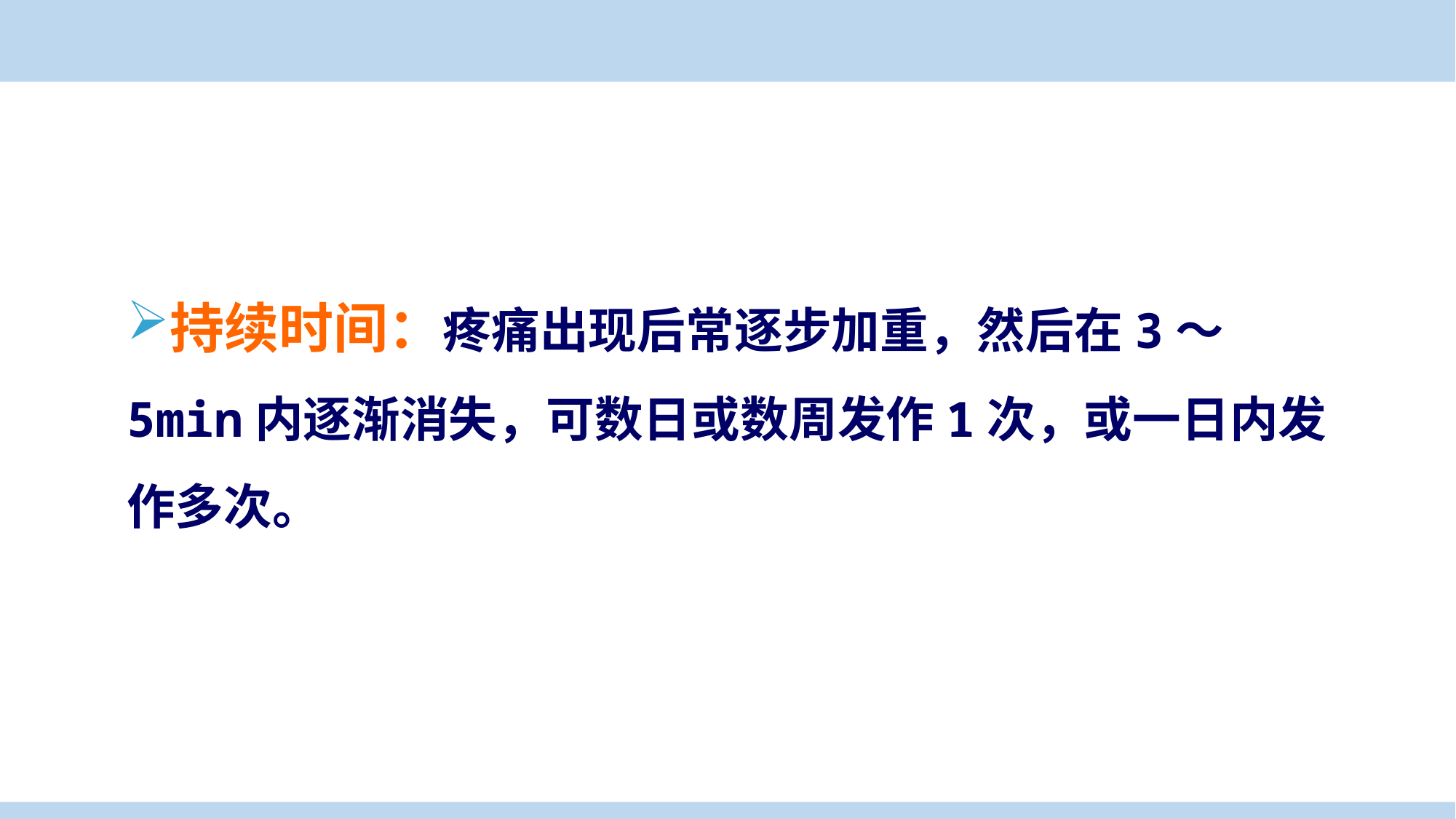

持续时间：疼痛出现后常逐步加重，然后在3～5min内逐渐消失，可数日或数周发作1次，或一日内发作多次。